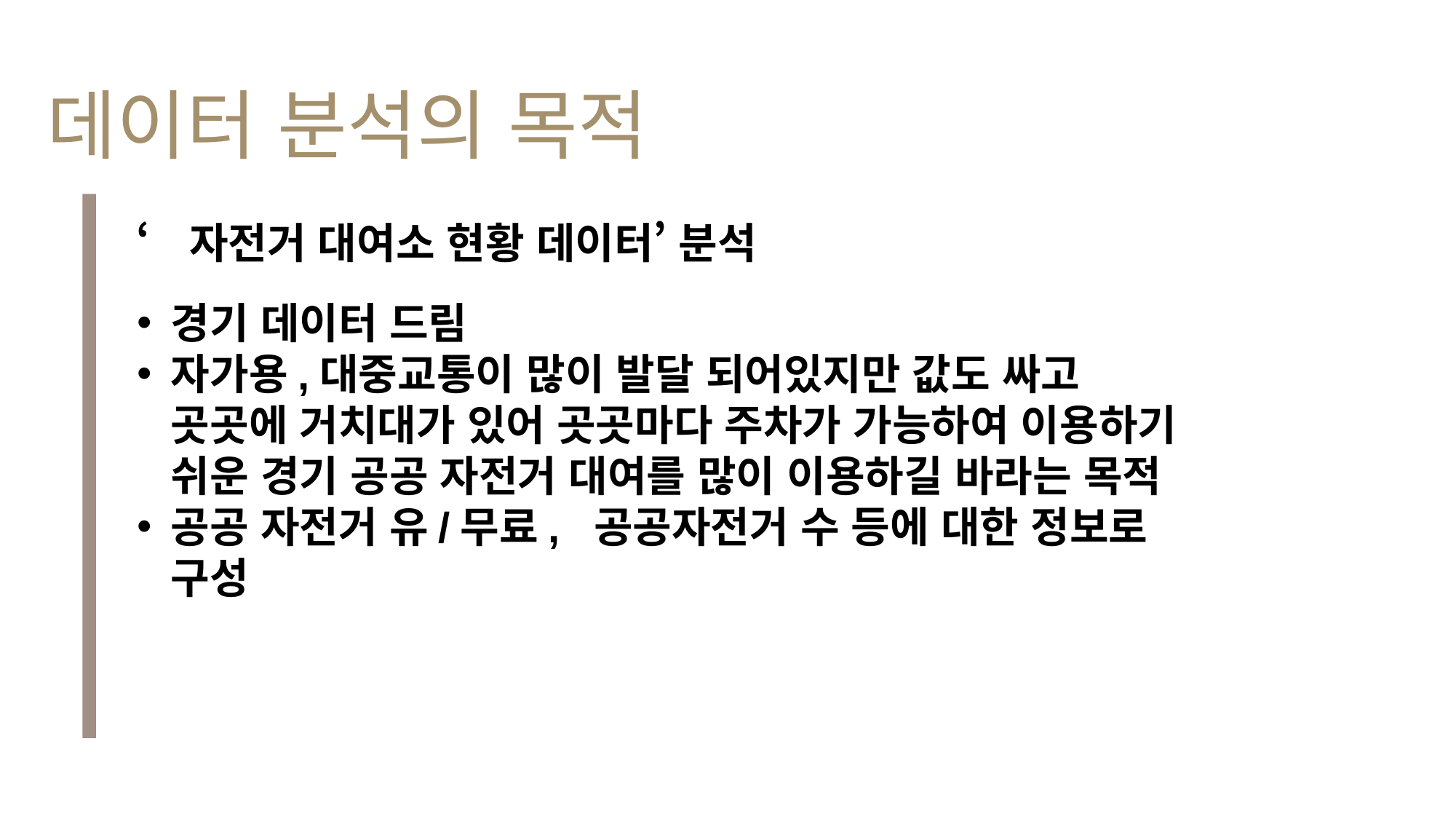

데이터 분석의 목적

‘자전거 대여소 현황 데이터’ 분석
경기 데이터 드림
자가용,대중교통이 많이 발달 되어있지만 값도 싸고 곳곳에 거치대가 있어 곳곳마다 주차가 가능하여 이용하기 쉬운 경기 공공 자전거 대여를 많이 이용하길 바라는 목적
공공 자전거 유/무료,  공공자전거 수 등에 대한 정보로 구성